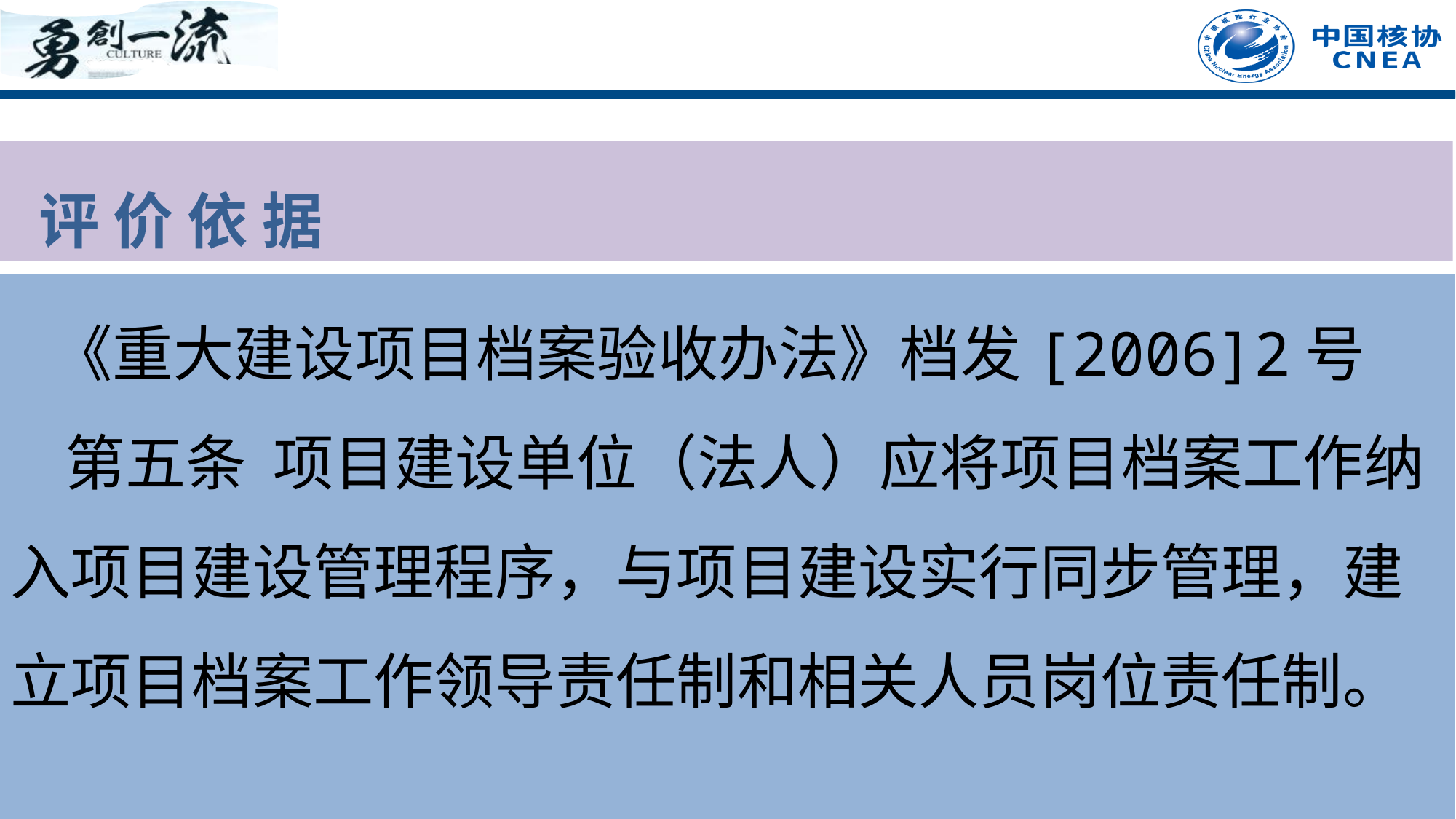

评 价 依 据
  《重大建设项目档案验收办法》档发[2006]2号
    第五条  项目建设单位（法人）应将项目档案工作纳入项目建设管理程序，与项目建设实行同步管理，建立项目档案工作领导责任制和相关人员岗位责任制。